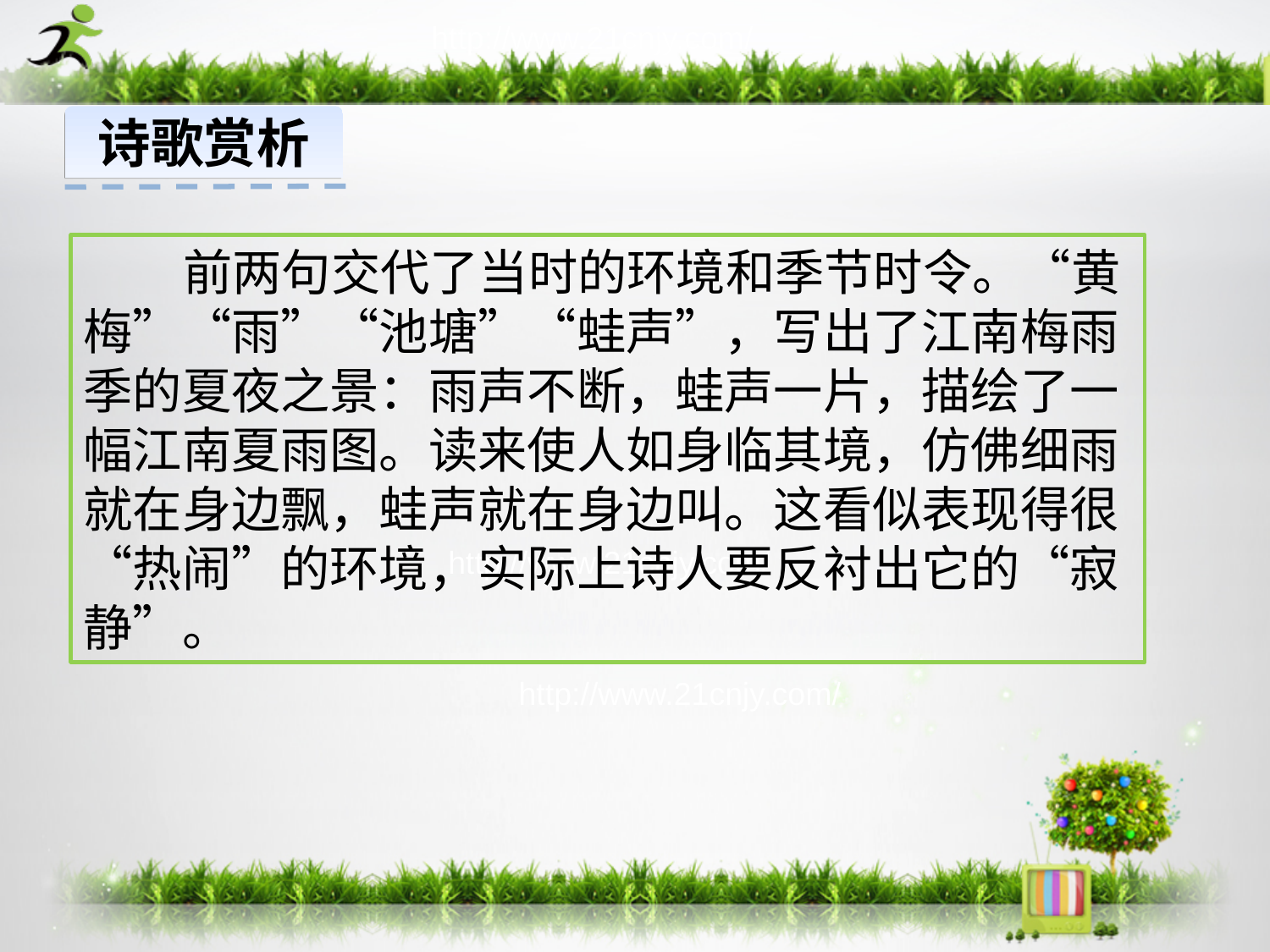

诗歌赏析

        前两句交代了当时的环境和季节时令。“黄梅”“雨”“池塘”“蛙声”，写出了江南梅雨季的夏夜之景：雨声不断，蛙声一片，描绘了一幅江南夏雨图。读来使人如身临其境，仿佛细雨就在身边飘，蛙声就在身边叫。这看似表现得很“热闹”的环境，实际上诗人要反衬出它的“寂静”。